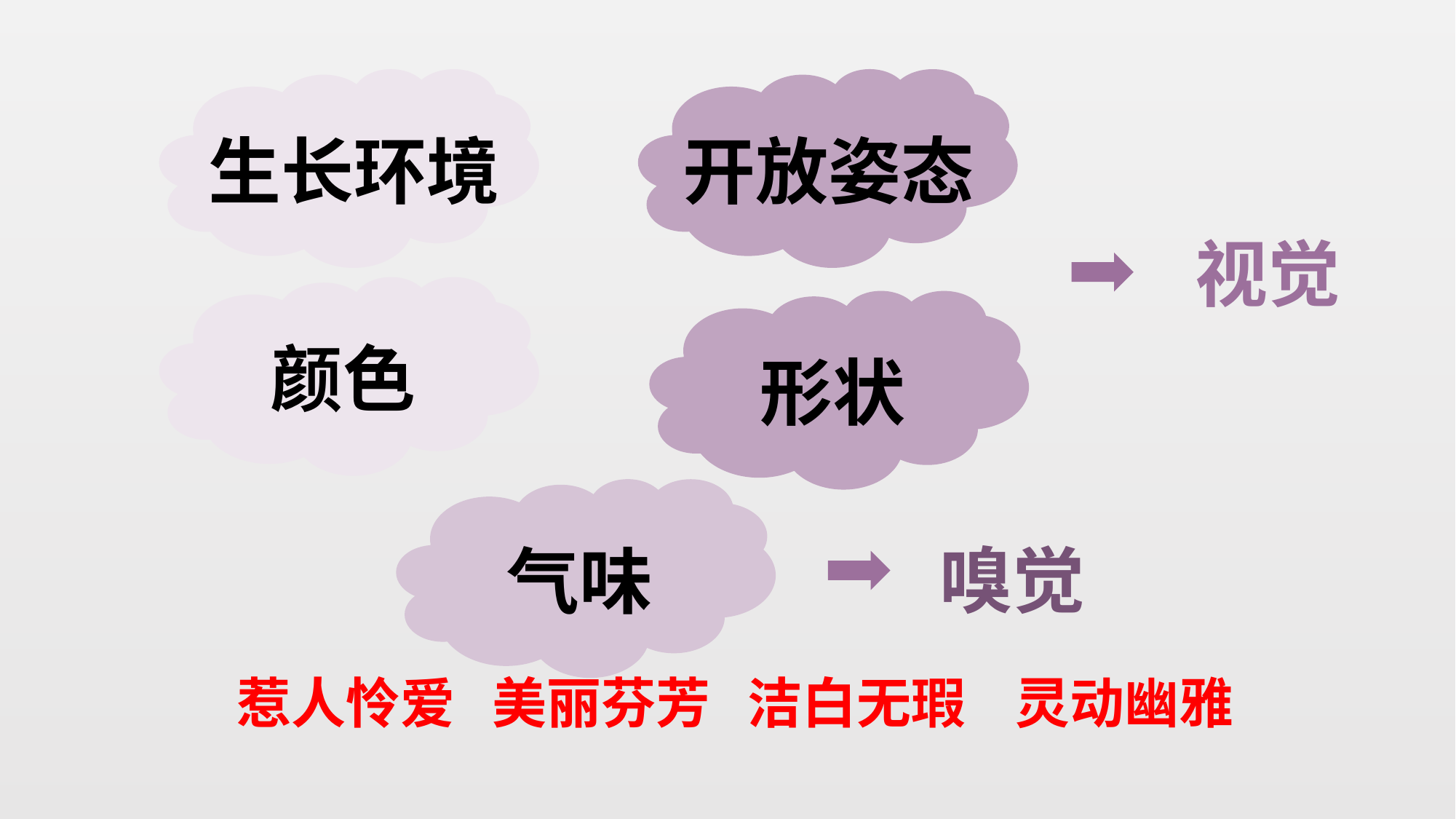

开放姿态

生长环境
视觉

颜色

形状

气味
嗅觉

惹人怜爱   美丽芬芳   洁白无瑕    灵动幽雅